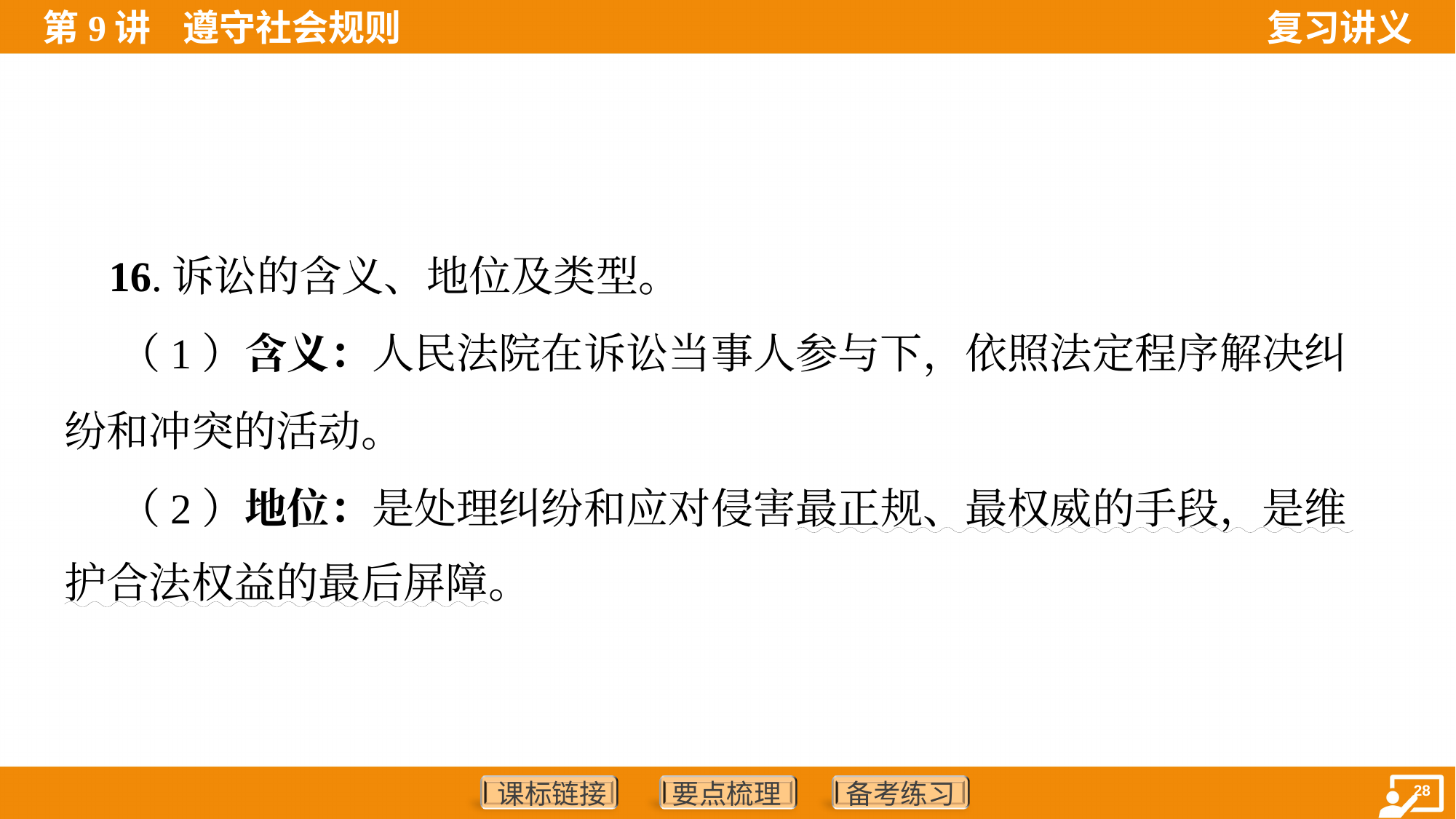

16.诉讼的含义、地位及类型。
    （1）含义：人民法院在诉讼当事人参与下，依照法定程序解决纠
纷和冲突的活动。
    （2）地位：是处理纠纷和应对侵害最正规、最权威的手段，是维
护合法权益的最后屏障。